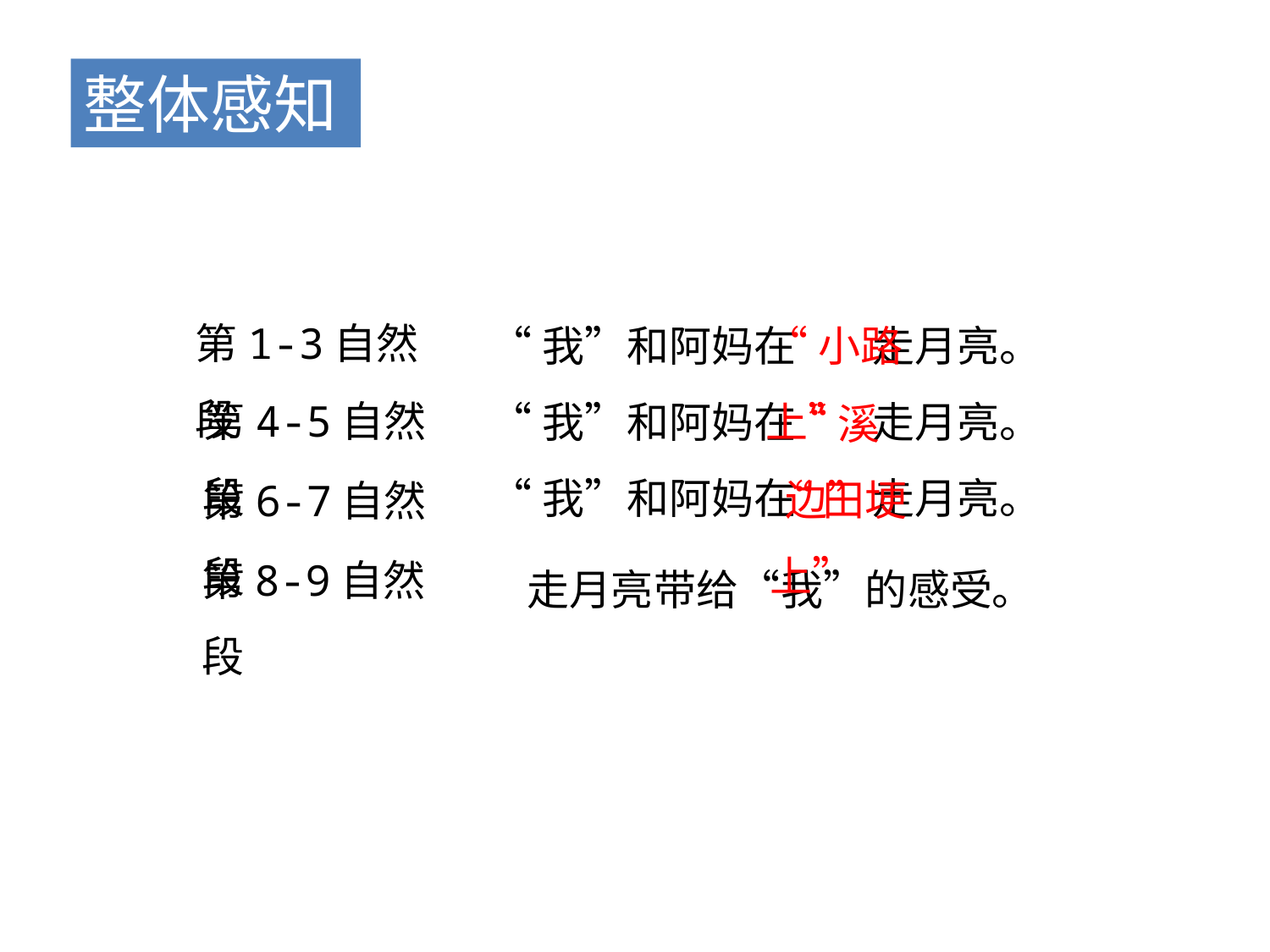

整体感知
第1-3自然段
“我”和阿妈在        走月亮。
“我”和阿妈在        走月亮。
“我”和阿妈在        走月亮。
“小路上”
第4-5自然段
“溪边”
“田埂上”
第6-7自然段
第8-9自然段
走月亮带给“我”的感受。